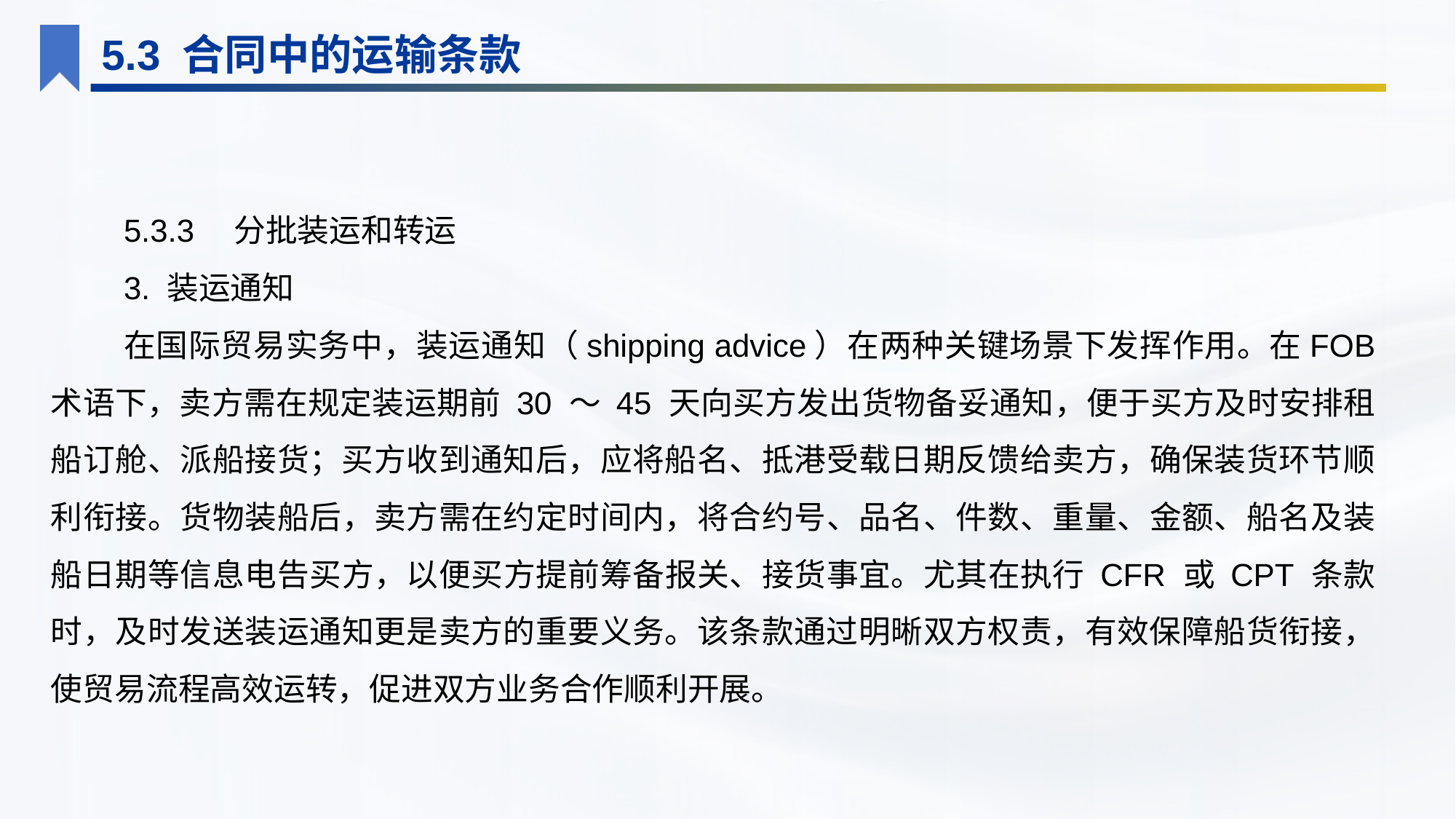

5.3 合同中的运输条款
5.3.3　分批装运和转运
3. 装运通知
在国际贸易实务中，装运通知（shipping advice）在两种关键场景下发挥作用。在FOB 术语下，卖方需在规定装运期前 30 ～ 45 天向买方发出货物备妥通知，便于买方及时安排租船订舱、派船接货；买方收到通知后，应将船名、抵港受载日期反馈给卖方，确保装货环节顺利衔接。货物装船后，卖方需在约定时间内，将合约号、品名、件数、重量、金额、船名及装船日期等信息电告买方，以便买方提前筹备报关、接货事宜。尤其在执行 CFR 或 CPT 条款时，及时发送装运通知更是卖方的重要义务。该条款通过明晰双方权责，有效保障船货衔接，使贸易流程高效运转，促进双方业务合作顺利开展。